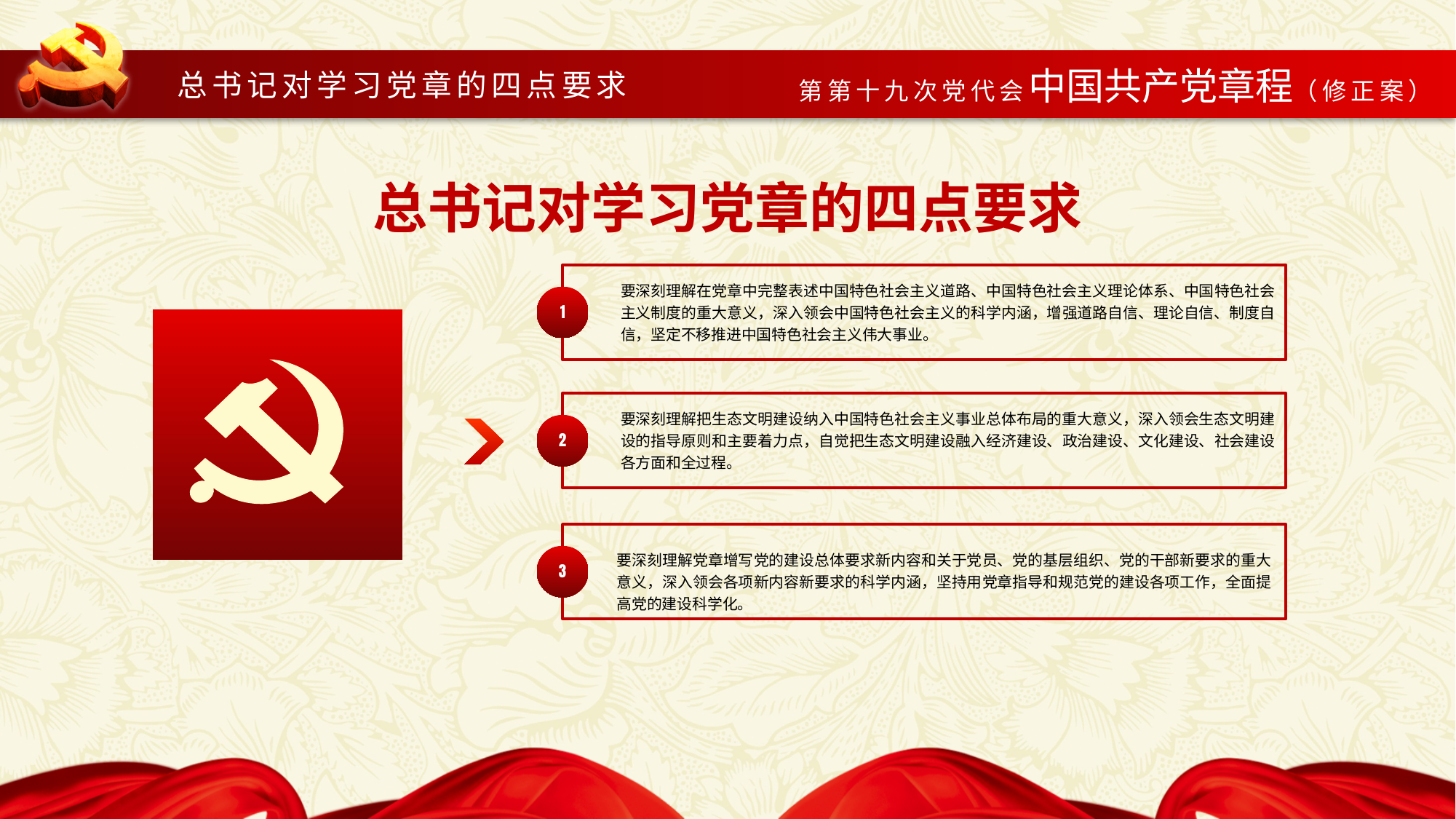

总书记对学习党章的四点要求
总书记对学习党章的四点要求

要深刻理解在党章中完整表述中国特色社会主义道路、中国特色社会主义理论体系、中国特色社会主义制度的重大意义，深入领会中国特色社会主义的科学内涵，增强道路自信、理论自信、制度自信，坚定不移推进中国特色社会主义伟大事业。
1

要深刻理解把生态文明建设纳入中国特色社会主义事业总体布局的重大意义，深入领会生态文明建设的指导原则和主要着力点，自觉把生态文明建设融入经济建设、政治建设、文化建设、社会建设各方面和全过程。
2

要深刻理解党章增写党的建设总体要求新内容和关于党员、党的基层组织、党的干部新要求的重大意义，深入领会各项新内容新要求的科学内涵，坚持用党章指导和规范党的建设各项工作，全面提高党的建设科学化。
3